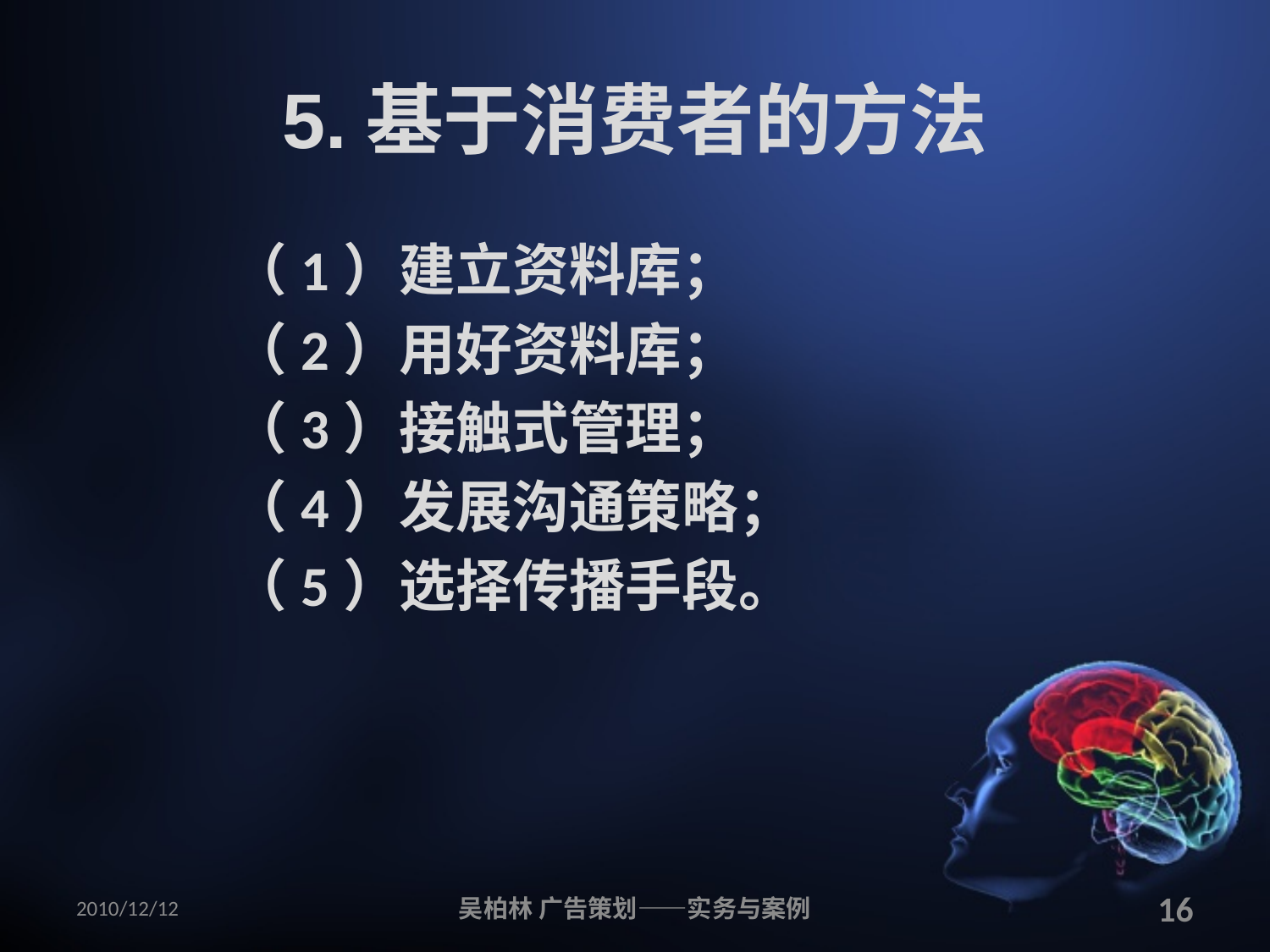

# 5.基于消费者的方法
（1）建立资料库；
（2）用好资料库；
（3）接触式管理；
（4）发展沟通策略；
（5）选择传播手段。

2010/12/12
吴柏林 广告策划——实务与案例
16